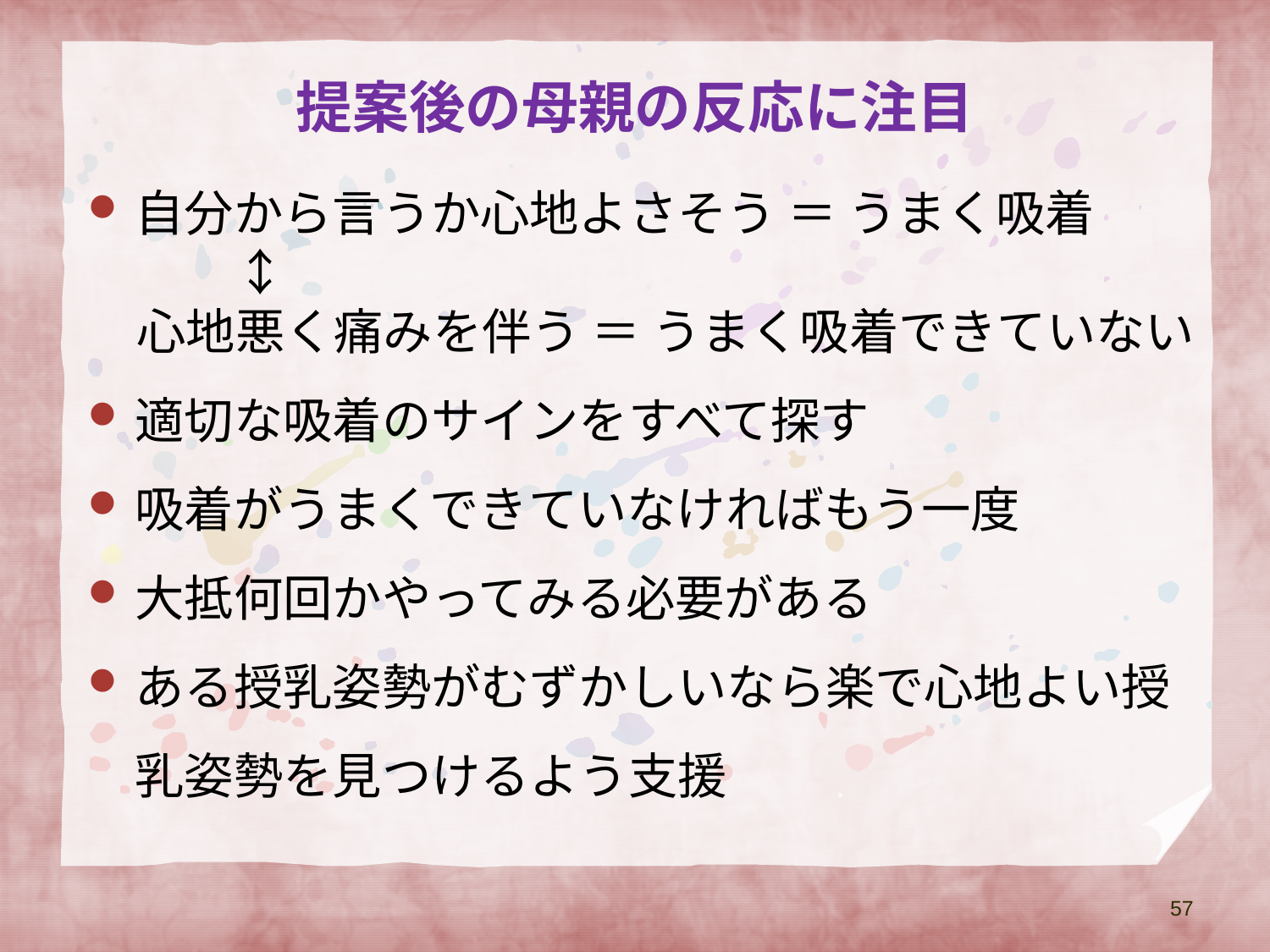

# 提案後の母親の反応に注目
自分から言うか心地よさそう ＝ うまく吸着
　　　↕
　心地悪く痛みを伴う ＝ うまく吸着できていない
適切な吸着のサインをすべて探す
吸着がうまくできていなければもう一度
大抵何回かやってみる必要がある
ある授乳姿勢がむずかしいなら楽で心地よい授乳姿勢を見つけるよう支援
57